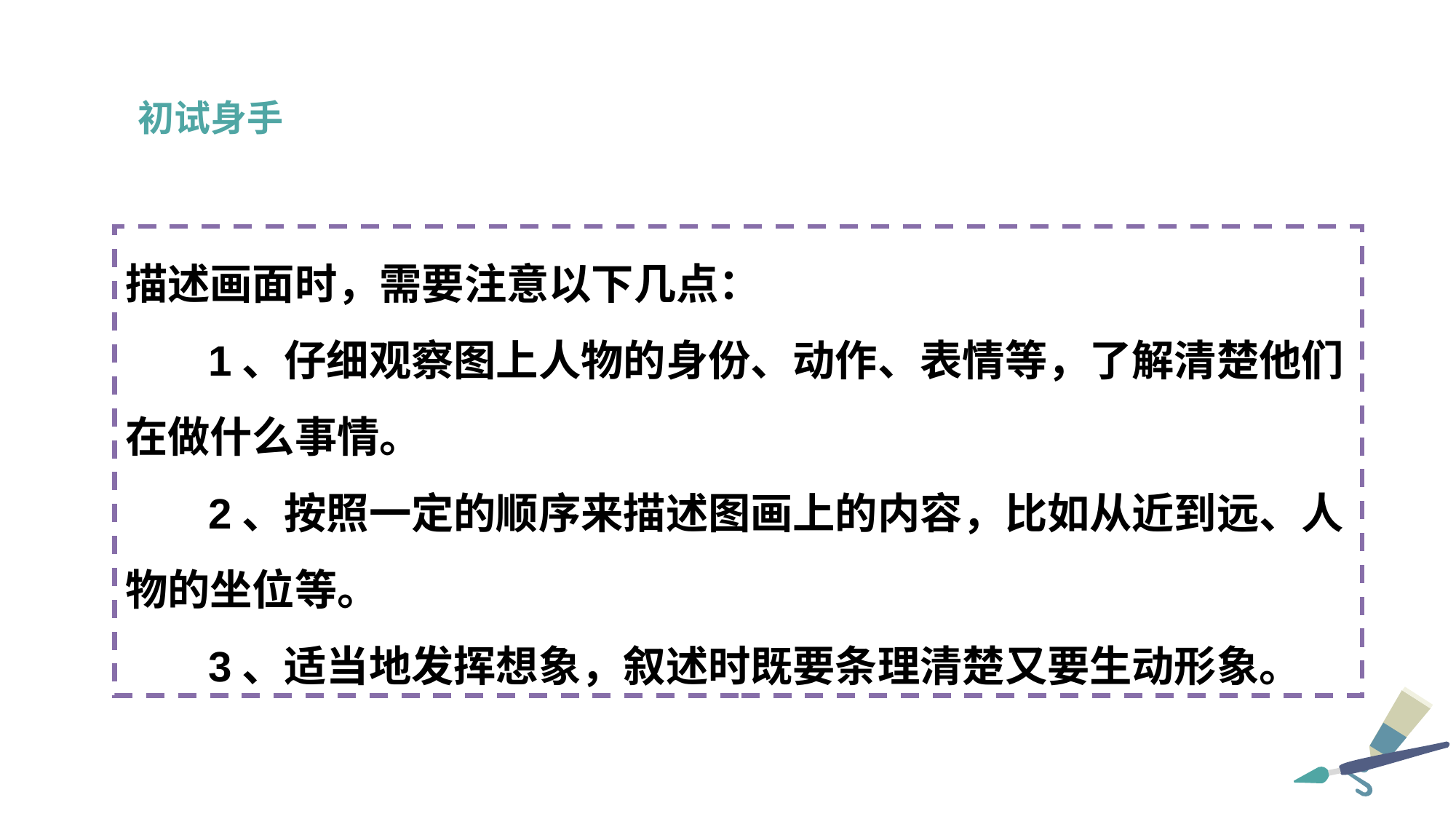

初试身手
描述画面时，需要注意以下几点：
       1、仔细观察图上人物的身份、动作、表情等，了解清楚他们在做什么事情。
       2、按照一定的顺序来描述图画上的内容，比如从近到远、人物的坐位等。
       3、适当地发挥想象，叙述时既要条理清楚又要生动形象。